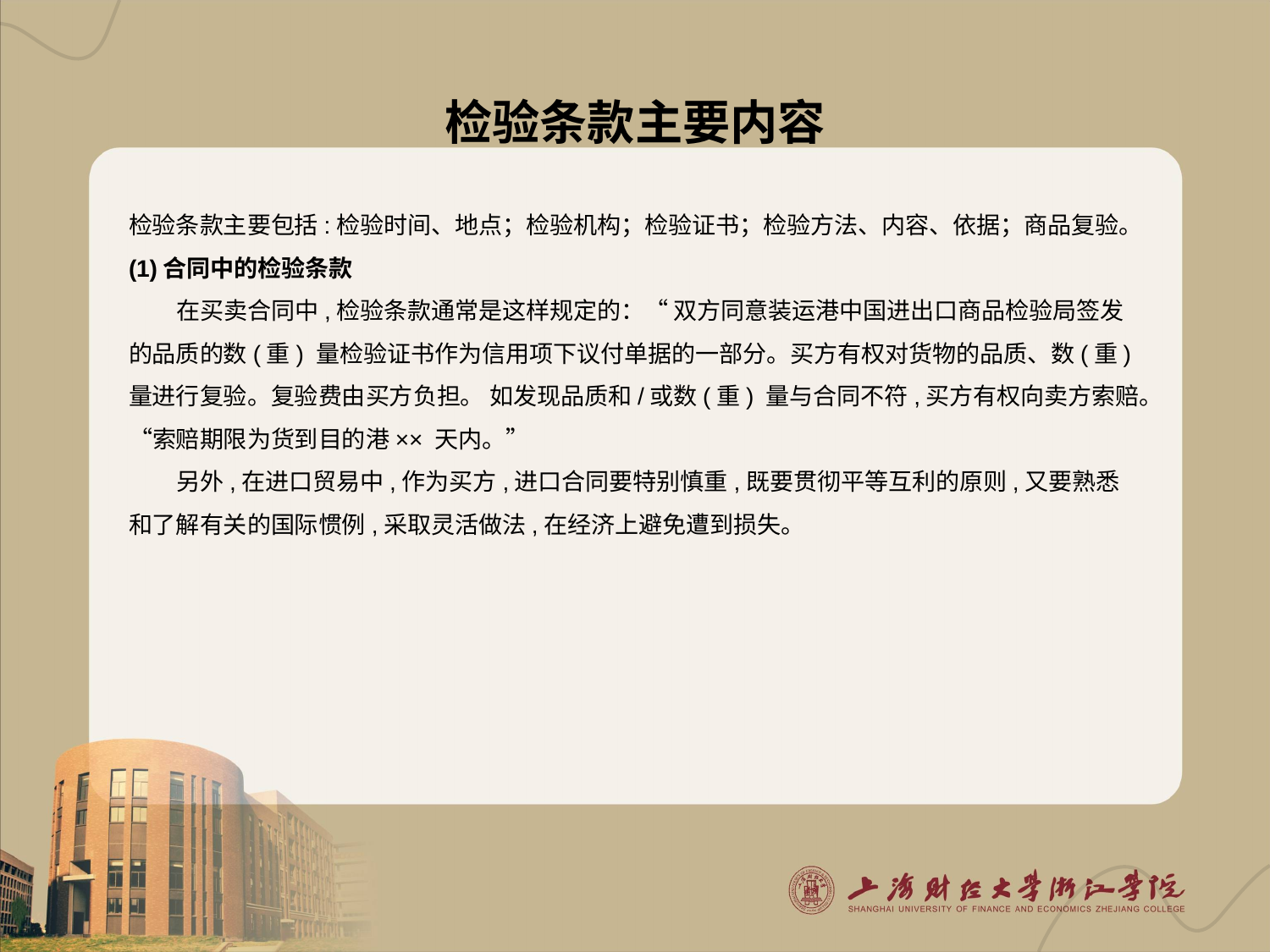

# 检验条款主要内容
检验条款主要包括:检验时间、地点；检验机构；检验证书；检验方法、内容、依据；商品复验。
(1)合同中的检验条款
在买卖合同中,检验条款通常是这样规定的：“ 双方同意装运港中国进出口商品检验局签发的品质的数(重) 量检验证书作为信用项下议付单据的一部分。买方有权对货物的品质、数(重) 量进行复验。复验费由买方负担。 如发现品质和/或数(重) 量与合同不符,买方有权向卖方索赔。“索赔期限为货到目的港×× 天内。”
另外,在进口贸易中,作为买方,进口合同要特别慎重,既要贯彻平等互利的原则,又要熟悉和了解有关的国际惯例,采取灵活做法,在经济上避免遭到损失。